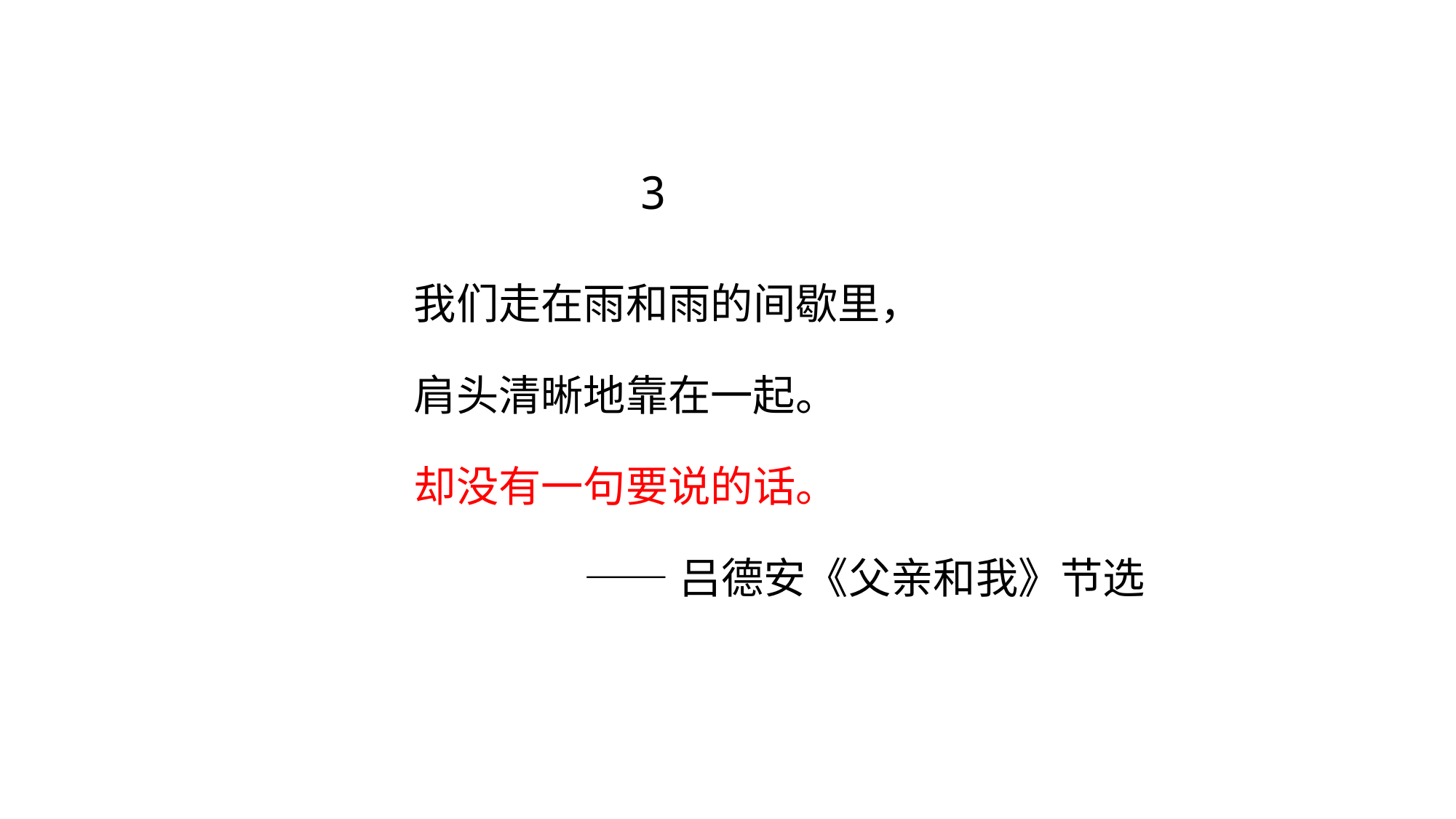

# 3
我们走在雨和雨的间歇里，
肩头清晰地靠在一起。
却没有一句要说的话。
                  ——吕德安《父亲和我》节选